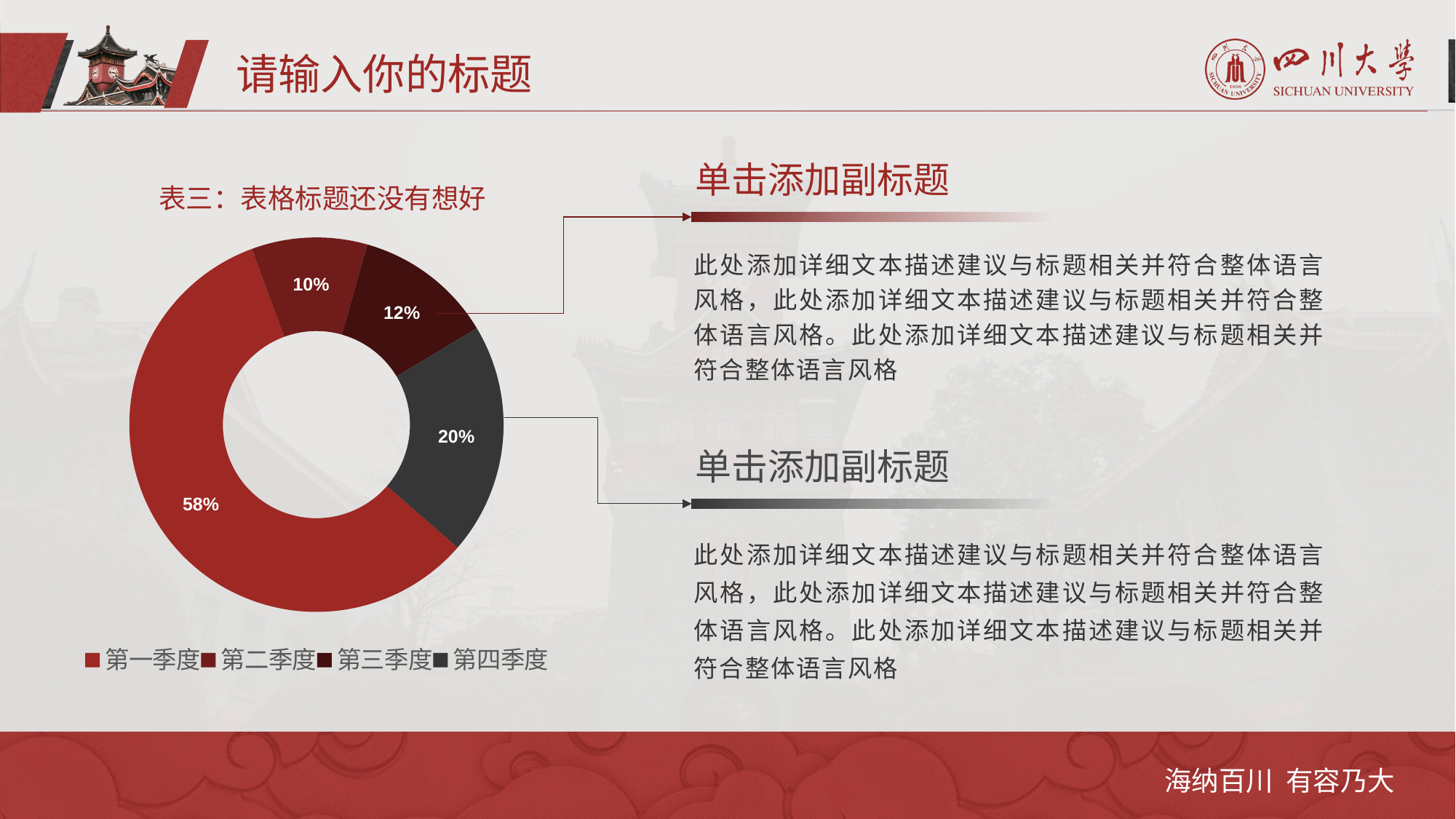

请输入你的标题

### Chart: 表三：表格标题还没有想好

| Category | 图表标题 |
|---|---|
| 第一季度 | 0.58 |
| 第二季度 | 0.1 |
| 第三季度 | 0.12 |
| 第四季度 | 0.2 |
单击添加副标题

此处添加详细文本描述建议与标题相关并符合整体语言风格，此处添加详细文本描述建议与标题相关并符合整体语言风格。此处添加详细文本描述建议与标题相关并符合整体语言风格
单击添加副标题

此处添加详细文本描述建议与标题相关并符合整体语言风格，此处添加详细文本描述建议与标题相关并符合整体语言风格。此处添加详细文本描述建议与标题相关并符合整体语言风格

海纳百川  有容乃大